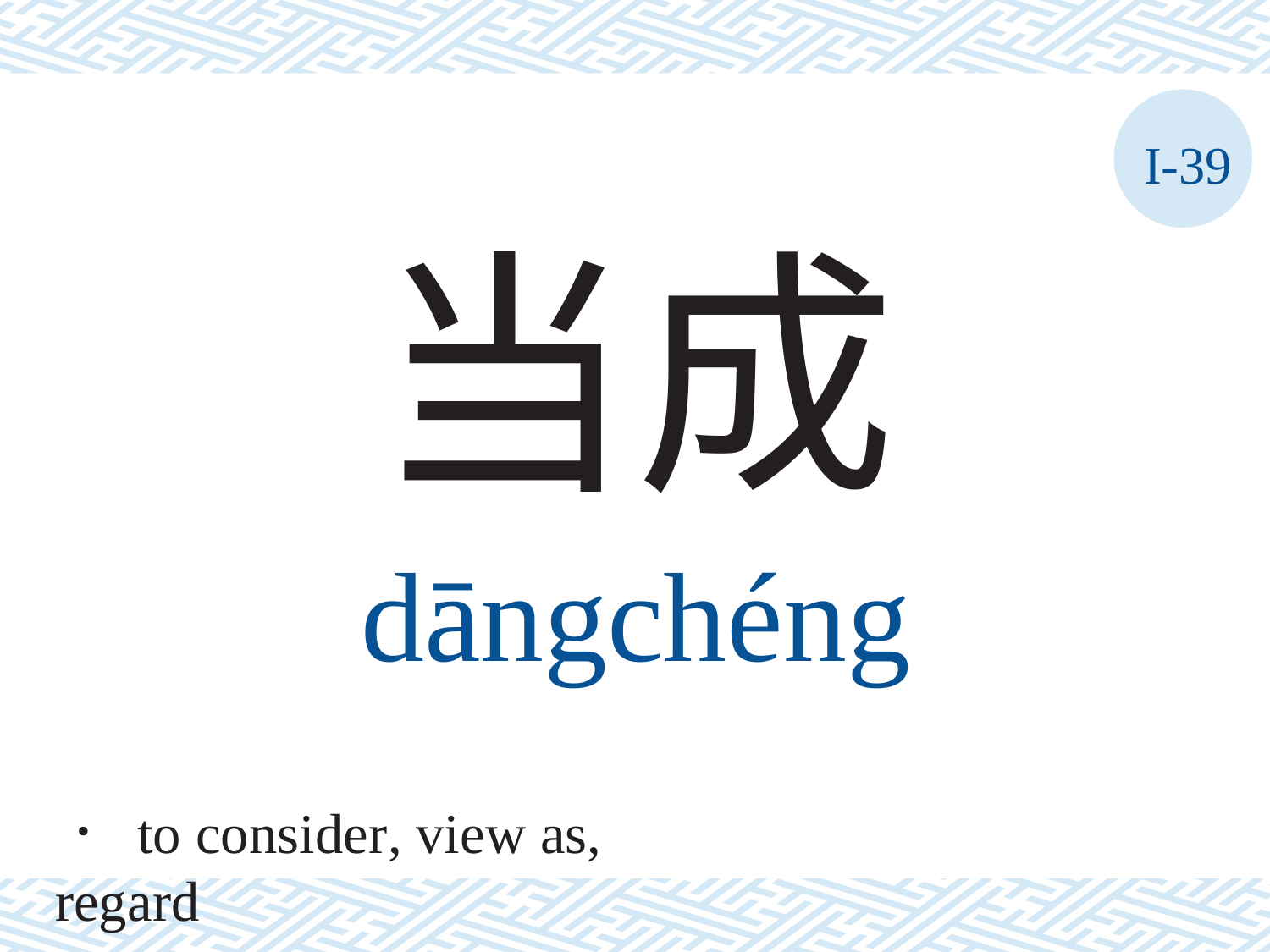

I-39
当成
dāngchéng
． to consider, view as, regard